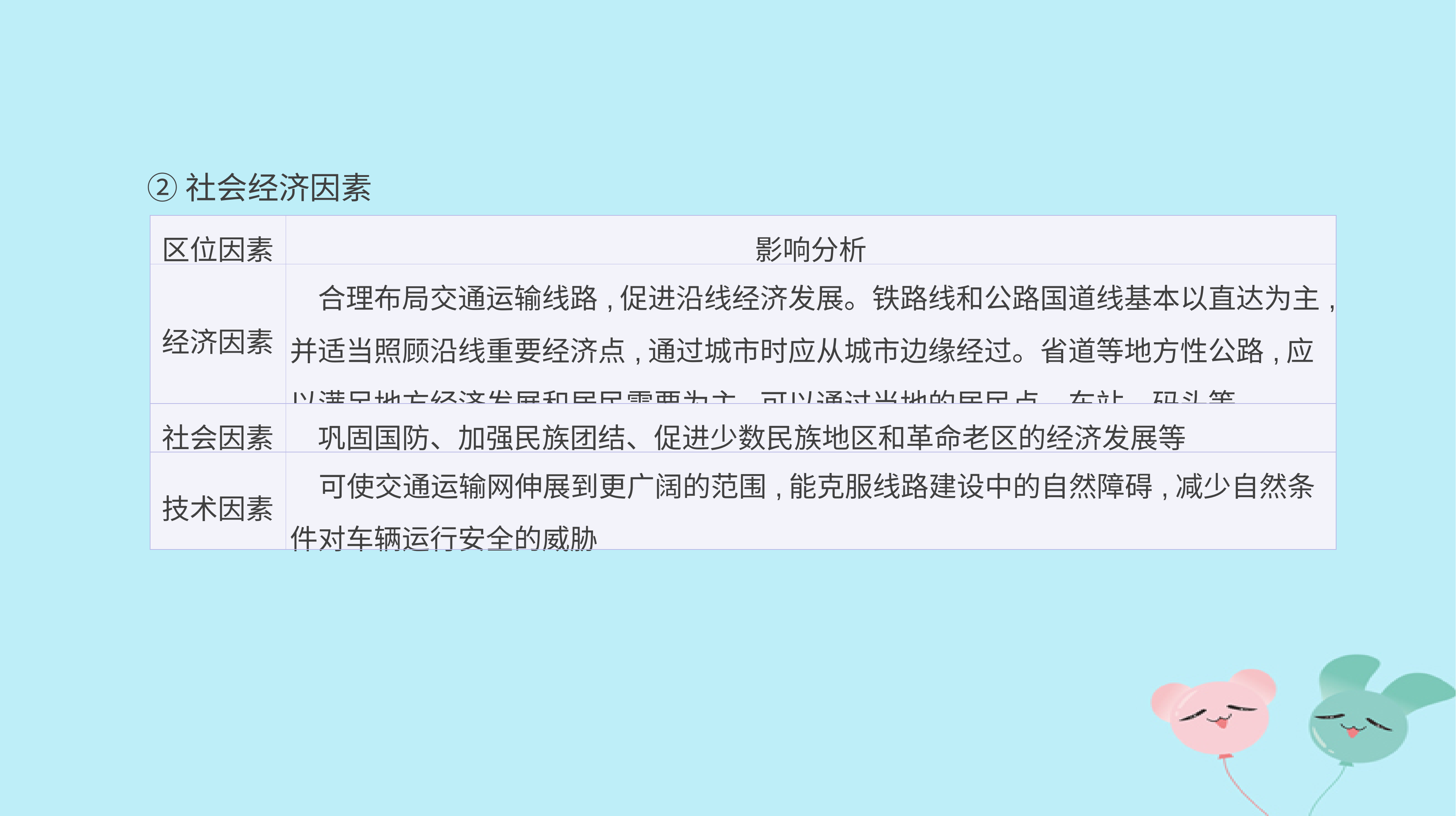

②社会经济因素
| 区位因素 | 影响分析 |
| --- | --- |
| 经济因素 | 合理布局交通运输线路,促进沿线经济发展。铁路线和公路国道线基本以直达为主,并适当照顾沿线重要经济点,通过城市时应从城市边缘经过。省道等地方性公路,应以满足地方经济发展和居民需要为主,可以通过当地的居民点、车站、码头等 |
| 社会因素 | 巩固国防、加强民族团结、促进少数民族地区和革命老区的经济发展等 |
| 技术因素 | 可使交通运输网伸展到更广阔的范围,能克服线路建设中的自然障碍,减少自然条件对车辆运行安全的威胁 |